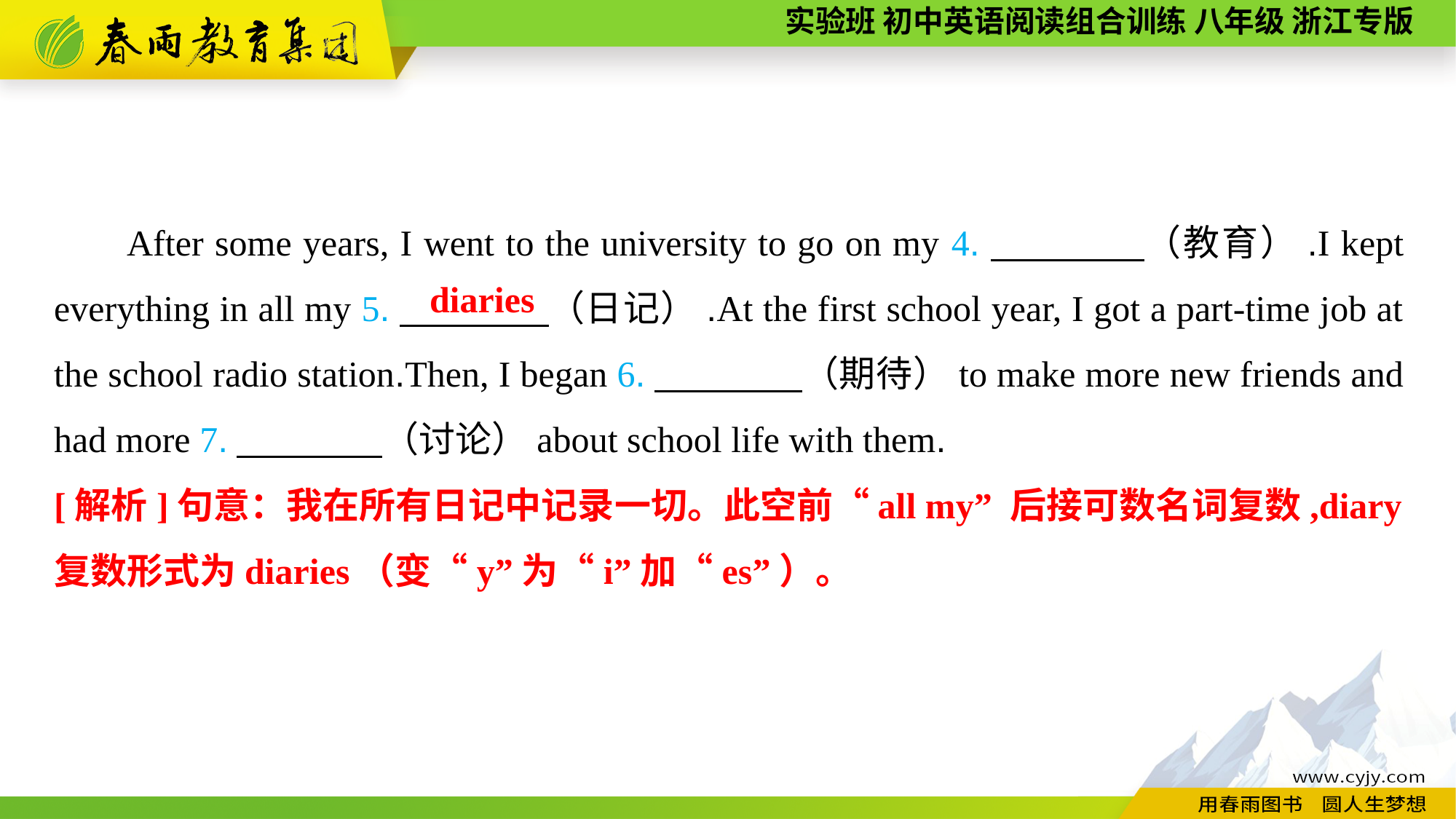

After some years, I went to the university to go on my 4.　　　　（教育）.I kept everything in all my 5.　　　　（日记）.At the first school year, I got a part-time job at the school radio station.Then, I began 6.　　　　（期待）to make more new friends and had more 7.　　　　（讨论）about school life with them.
diaries
[解析]句意：我在所有日记中记录一切。此空前“all my” 后接可数名词复数,diary复数形式为diaries（变“y”为“i”加“es”）。